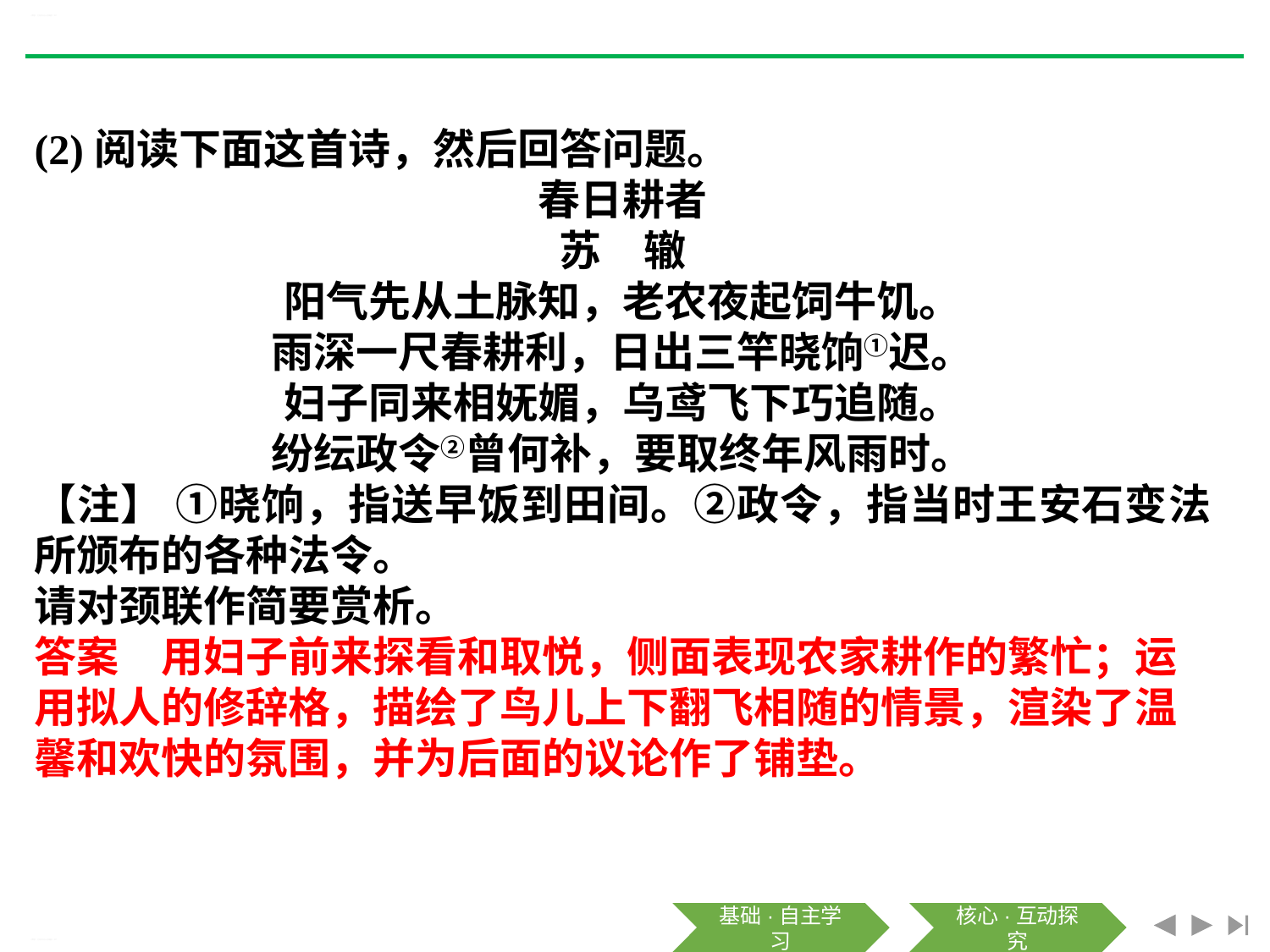

《芣苢》《文氏外孙入村收麦》PPT
(2)阅读下面这首诗，然后回答问题。
春日耕者
苏　辙
阳气先从土脉知，老农夜起饲牛饥。
雨深一尺春耕利，日出三竿晓饷①迟。
妇子同来相妩媚，乌鸢飞下巧追随。
纷纭政令②曾何补，要取终年风雨时。
【注】 ①晓饷，指送早饭到田间。②政令，指当时王安石变法所颁布的各种法令。
请对颈联作简要赏析。
答案　用妇子前来探看和取悦，侧面表现农家耕作的繁忙；运用拟人的修辞格，描绘了鸟儿上下翻飞相随的情景，渲染了温馨和欢快的氛围，并为后面的议论作了铺垫。
《芣苢》《文氏外孙入村收麦》PPT